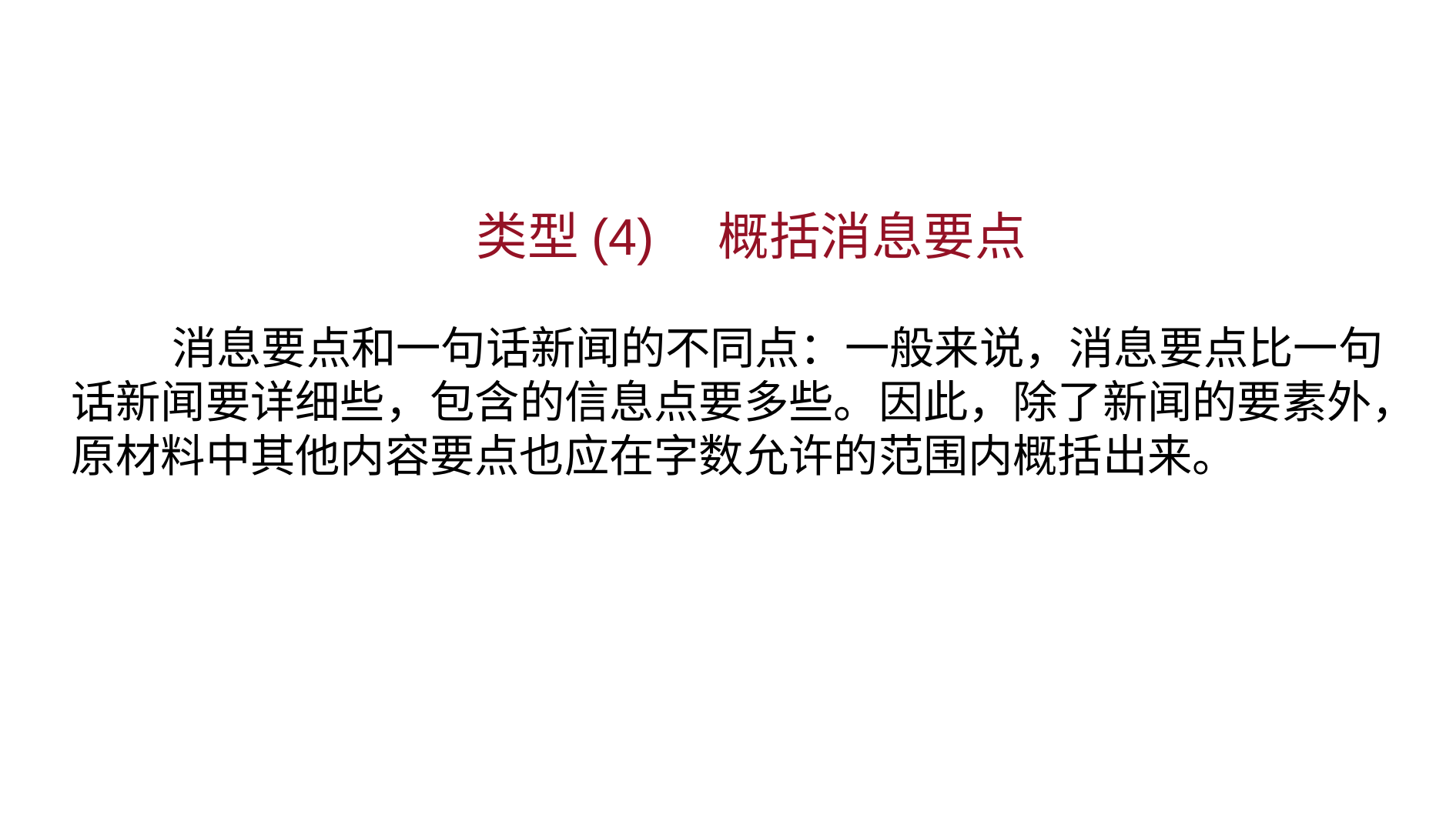

类型(4)　概括消息要点

         消息要点和一句话新闻的不同点：一般来说，消息要点比一句话新闻要详细些，包含的信息点要多些。因此，除了新闻的要素外，原材料中其他内容要点也应在字数允许的范围内概括出来。